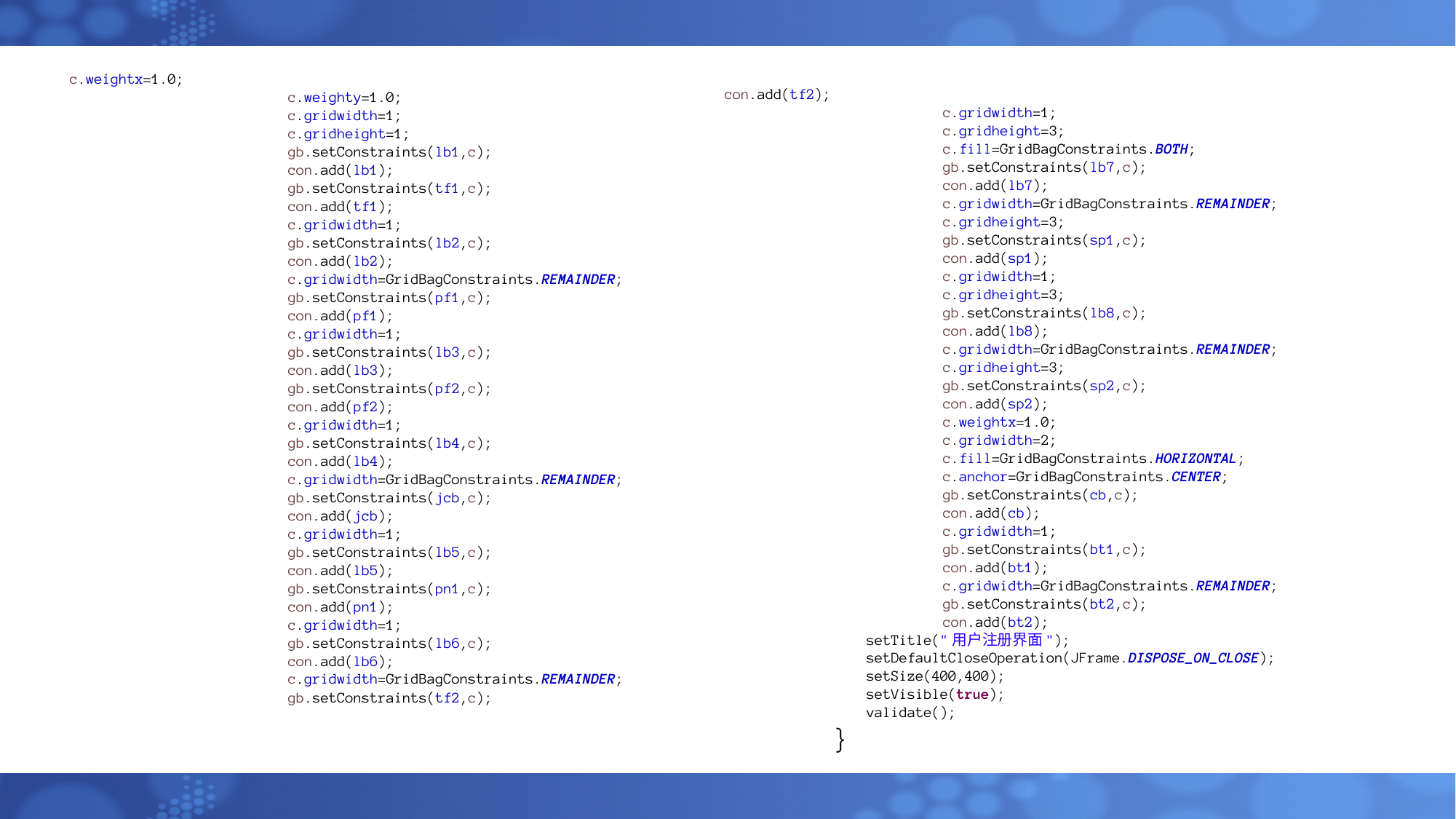

c.weightx=1.0;
		c.weighty=1.0;
		c.gridwidth=1;
		c.gridheight=1;
		gb.setConstraints(lb1,c);
		con.add(lb1);
		gb.setConstraints(tf1,c);
		con.add(tf1);
		c.gridwidth=1;
		gb.setConstraints(lb2,c);
		con.add(lb2);
		c.gridwidth=GridBagConstraints.REMAINDER;
		gb.setConstraints(pf1,c);
		con.add(pf1);
		c.gridwidth=1;
		gb.setConstraints(lb3,c);
		con.add(lb3);
		gb.setConstraints(pf2,c);
		con.add(pf2);
		c.gridwidth=1;
		gb.setConstraints(lb4,c);
		con.add(lb4);
		c.gridwidth=GridBagConstraints.REMAINDER;
		gb.setConstraints(jcb,c);
		con.add(jcb);
		c.gridwidth=1;
		gb.setConstraints(lb5,c);
		con.add(lb5);
		gb.setConstraints(pn1,c);
		con.add(pn1);
		c.gridwidth=1;
		gb.setConstraints(lb6,c);
		con.add(lb6);
		c.gridwidth=GridBagConstraints.REMAINDER;
		gb.setConstraints(tf2,c);
con.add(tf2);
		c.gridwidth=1;
		c.gridheight=3;
		c.fill=GridBagConstraints.BOTH;
		gb.setConstraints(lb7,c);
		con.add(lb7);
		c.gridwidth=GridBagConstraints.REMAINDER;
		c.gridheight=3;
		gb.setConstraints(sp1,c);
		con.add(sp1);
		c.gridwidth=1;
		c.gridheight=3;
		gb.setConstraints(lb8,c);
		con.add(lb8);
		c.gridwidth=GridBagConstraints.REMAINDER;
		c.gridheight=3;
		gb.setConstraints(sp2,c);
		con.add(sp2);
		c.weightx=1.0;
		c.gridwidth=2;
		c.fill=GridBagConstraints.HORIZONTAL;
		c.anchor=GridBagConstraints.CENTER;
		gb.setConstraints(cb,c);
		con.add(cb);
		c.gridwidth=1;
		gb.setConstraints(bt1,c);
		con.add(bt1);
		c.gridwidth=GridBagConstraints.REMAINDER;
		gb.setConstraints(bt2,c);
		con.add(bt2);
	    setTitle("用户注册界面");
	    setDefaultCloseOperation(JFrame.DISPOSE_ON_CLOSE);
	    setSize(400,400);
	    setVisible(true);
	    validate();
	}